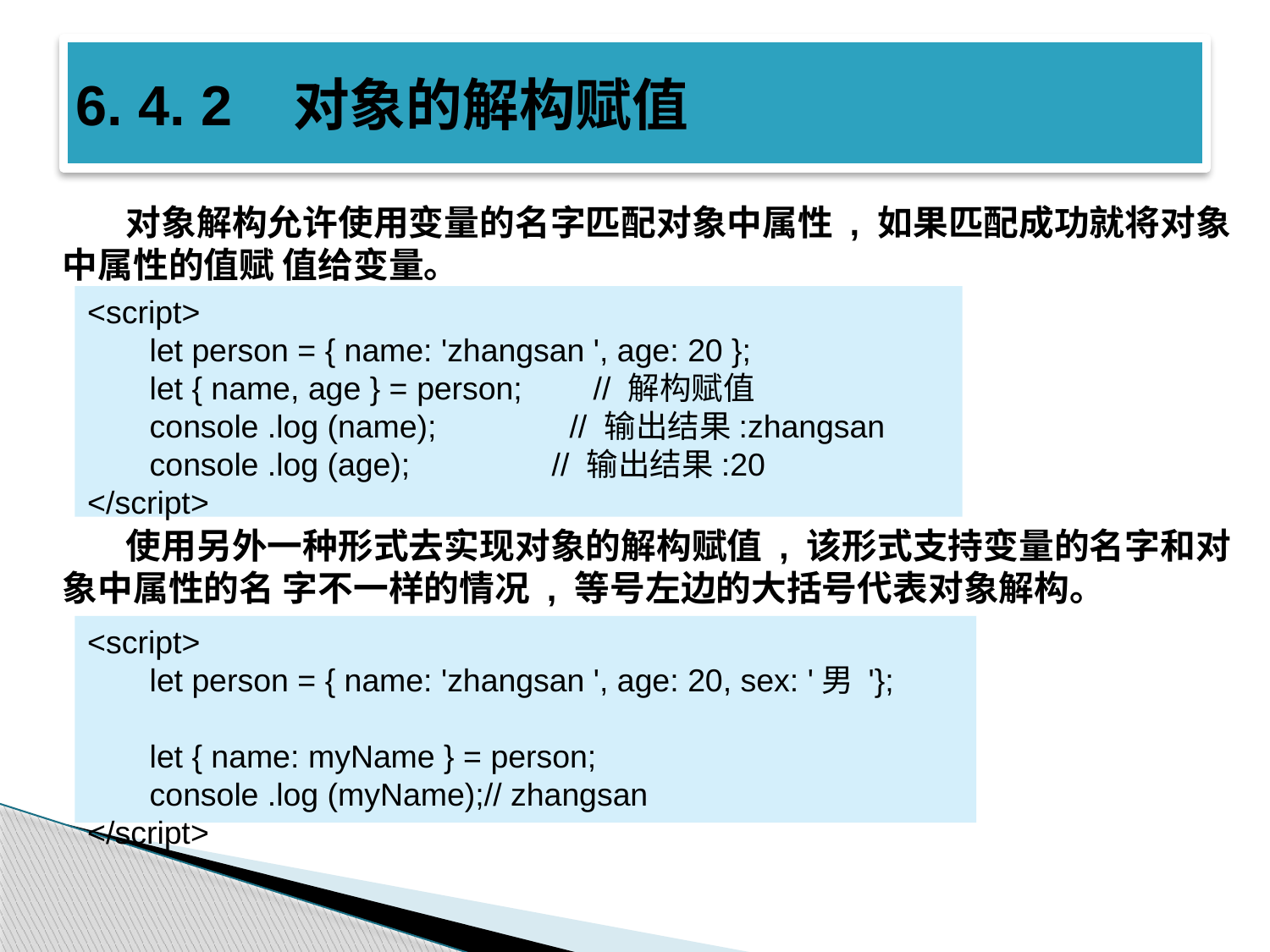

# 6. 4. 2   对象的解构赋值
对象解构允许使用变量的名字匹配对象中属性 , 如果匹配成功就将对象中属性的值赋 值给变量。

使用另外一种形式去实现对象的解构赋值 , 该形式支持变量的名字和对象中属性的名 字不一样的情况 , 等号左边的大括号代表对象解构。
<script>
       let person = { name: 'zhangsan ', age: 20 };
       let { name, age } = person;        // 解构赋值
       console .log (name);               // 输出结果:zhangsan
       console .log (age);                // 输出结果:20
</script>
<script>
       let person = { name: 'zhangsan ', age: 20, sex: '男 '};
       let { name: myName } = person;
       console .log (myName);// zhangsan
</script>